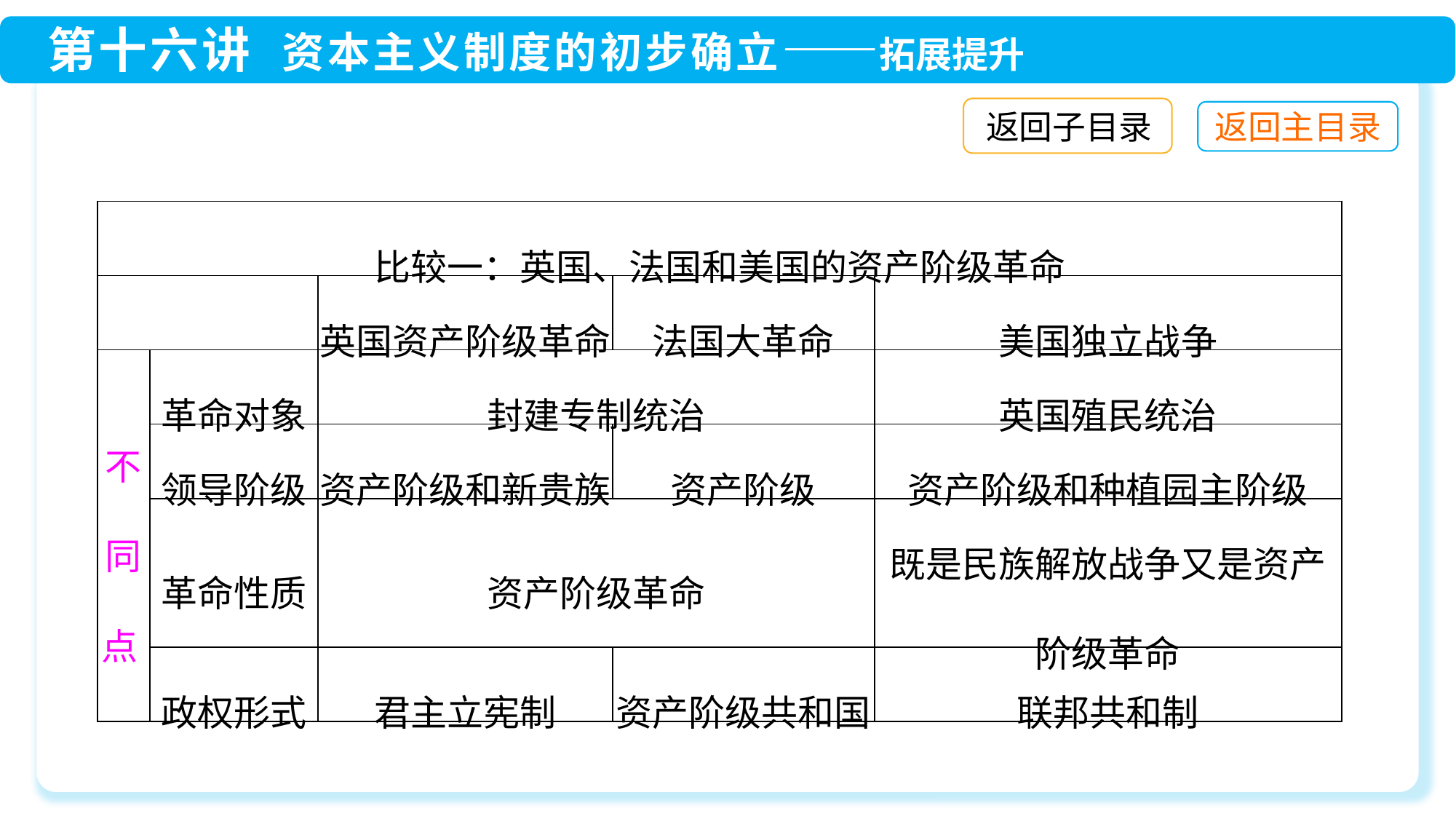

返回子目录
| 比较一：英国、法国和美国的资产阶级革命 |  |  |  |  |
| --- | --- | --- | --- | --- |
|  |  | 英国资产阶级革命 | 法国大革命 | 美国独立战争 |
| 不同点 | 革命对象 | 封建专制统治 |  | 英国殖民统治 |
|  | 领导阶级 | 资产阶级和新贵族 | 资产阶级 | 资产阶级和种植园主阶级 |
|  | 革命性质 | 资产阶级革命 |  | 既是民族解放战争又是资产阶级革命 |
|  | 政权形式 | 君主立宪制 | 资产阶级共和国 | 联邦共和制 |